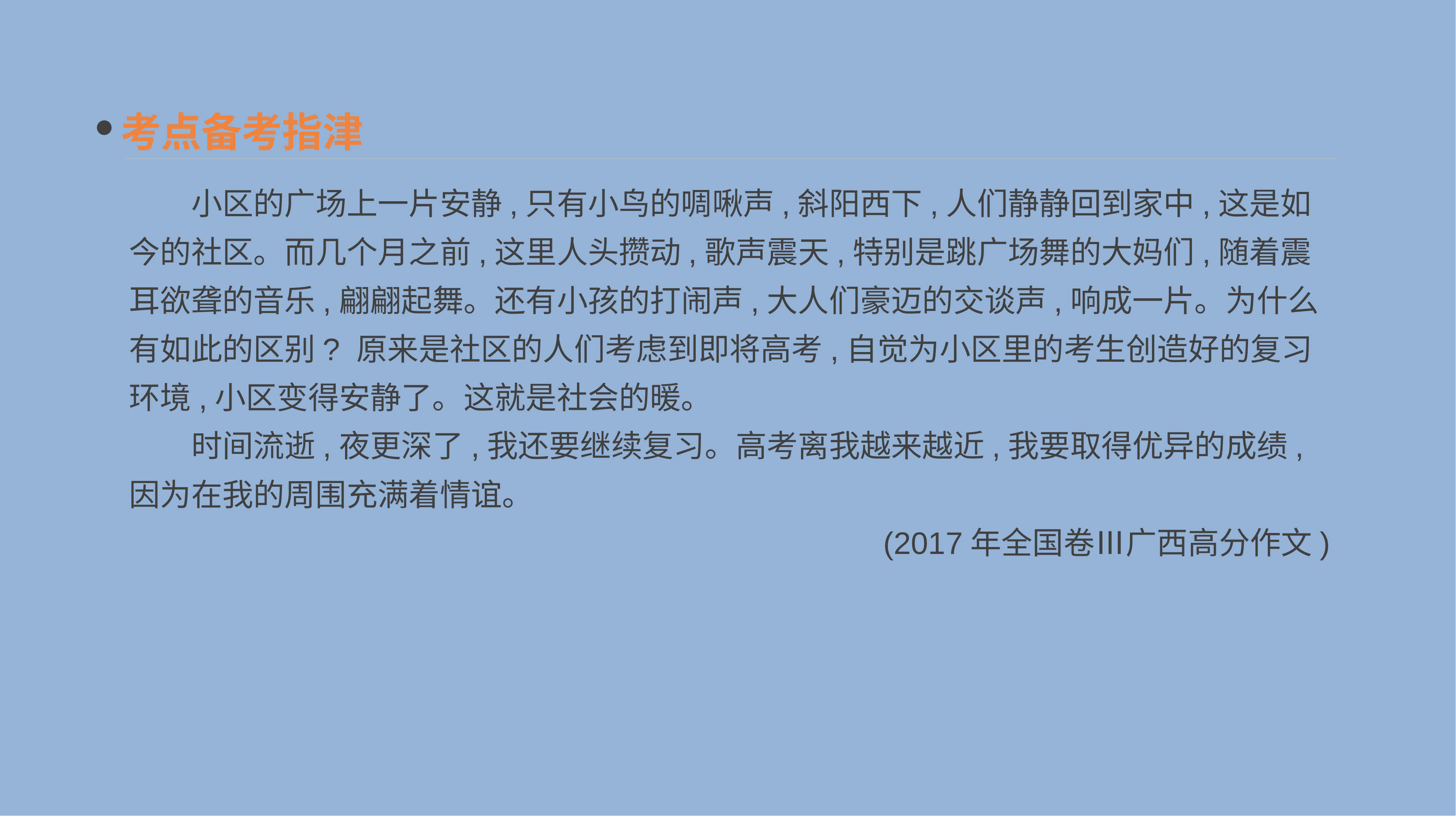

考点备考指津

　　小区的广场上一片安静,只有小鸟的啁啾声,斜阳西下,人们静静回到家中,这是如今的社区。而几个月之前,这里人头攒动,歌声震天,特别是跳广场舞的大妈们,随着震耳欲聋的音乐,翩翩起舞。还有小孩的打闹声,大人们豪迈的交谈声,响成一片。为什么有如此的区别? 原来是社区的人们考虑到即将高考,自觉为小区里的考生创造好的复习环境,小区变得安静了。这就是社会的暖。
　　时间流逝,夜更深了,我还要继续复习。高考离我越来越近,我要取得优异的成绩,因为在我的周围充满着情谊。
(2017年全国卷Ⅲ广西高分作文)